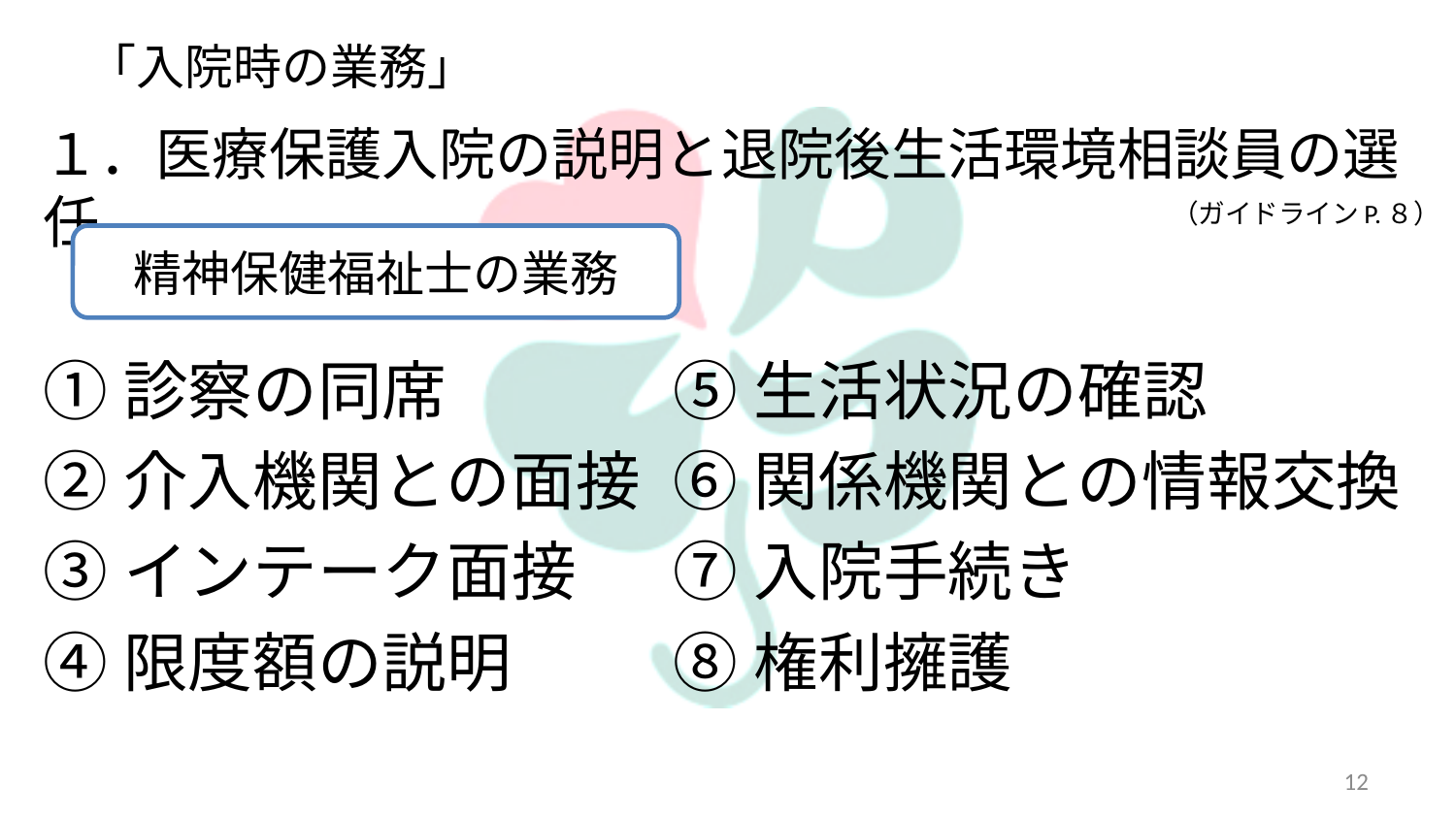

# 「入院時の業務」
１．医療保護入院の説明と退院後生活環境相談員の選任
（ガイドラインP.８）
精神保健福祉士の業務
①診察の同席
②介入機関との面接
③インテーク面接
④限度額の説明
⑤生活状況の確認
⑥関係機関との情報交換
⑦入院手続き
⑧権利擁護

12